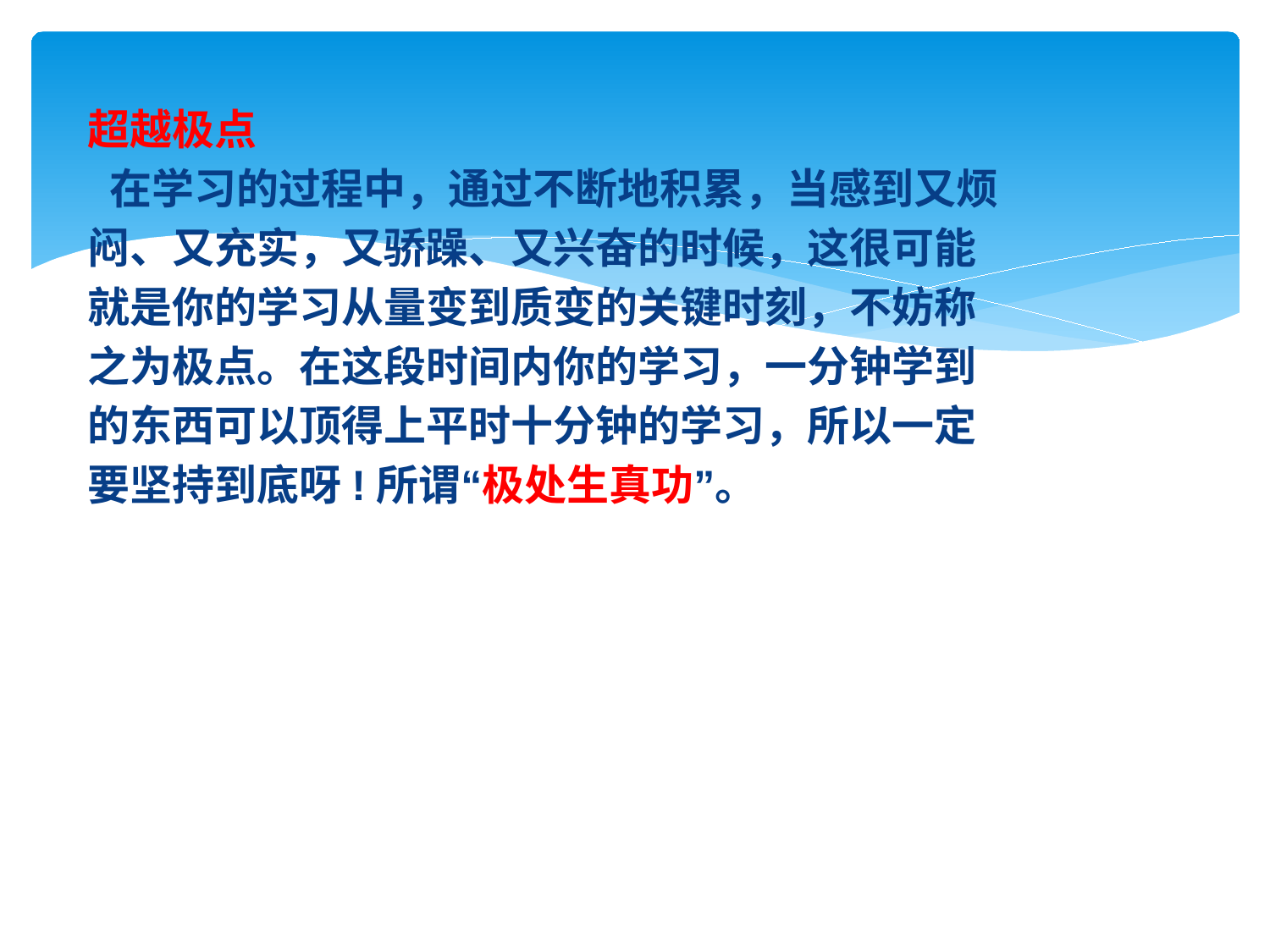

超越极点
 在学习的过程中，通过不断地积累，当感到又烦
闷、又充实，又骄躁、又兴奋的时候，这很可能
就是你的学习从量变到质变的关键时刻，不妨称
之为极点。在这段时间内你的学习，一分钟学到
的东西可以顶得上平时十分钟的学习，所以一定
要坚持到底呀!所谓“极处生真功”。